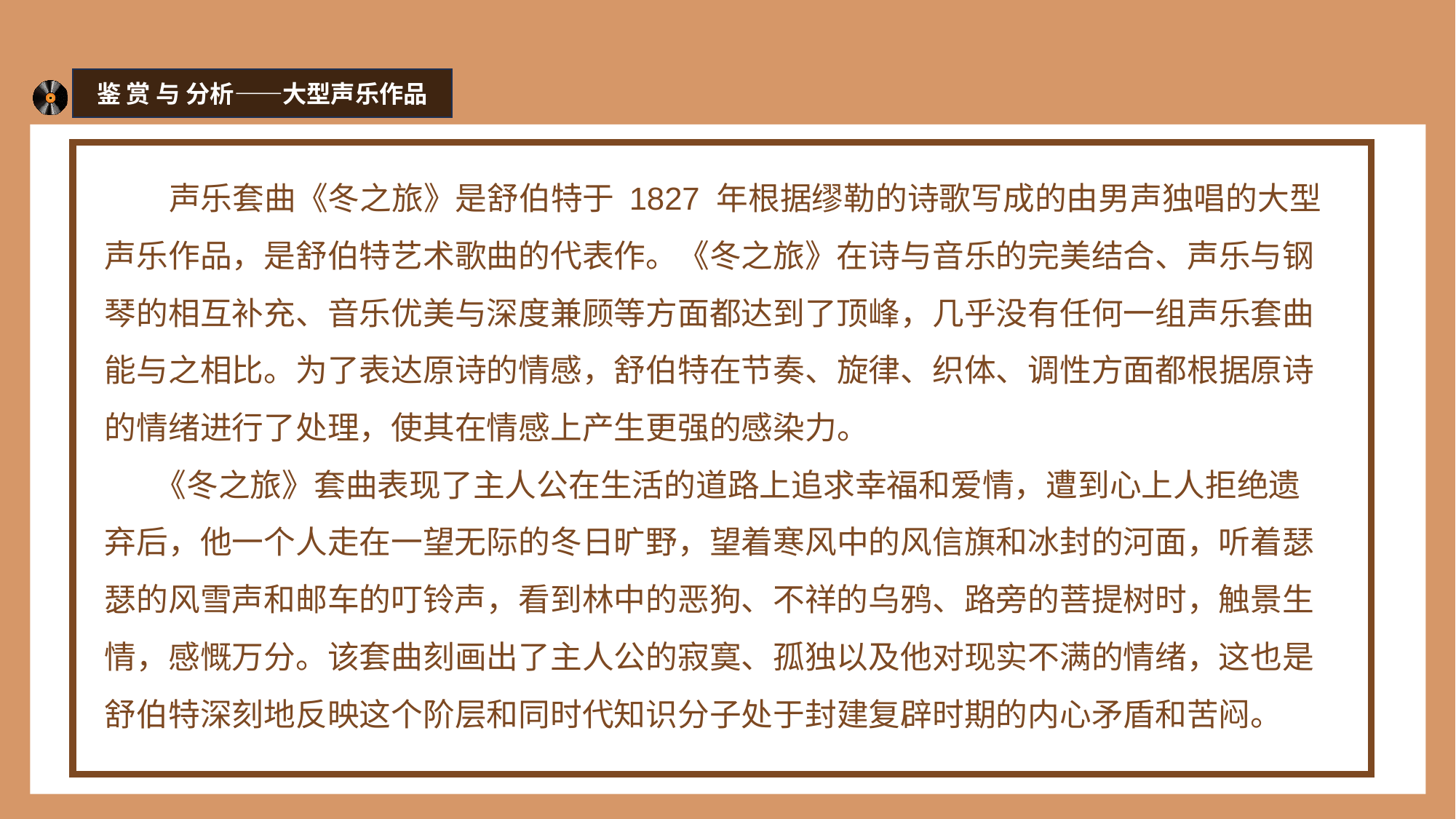

鉴 赏 与 分析——大型声乐作品

        声乐套曲《冬之旅》是舒伯特于 1827 年根据缪勒的诗歌写成的由男声独唱的大型声乐作品，是舒伯特艺术歌曲的代表作。《冬之旅》在诗与音乐的完美结合、声乐与钢琴的相互补充、音乐优美与深度兼顾等方面都达到了顶峰，几乎没有任何一组声乐套曲能与之相比。为了表达原诗的情感，舒伯特在节奏、旋律、织体、调性方面都根据原诗的情绪进行了处理，使其在情感上产生更强的感染力。
      《冬之旅》套曲表现了主人公在生活的道路上追求幸福和爱情，遭到心上人拒绝遗弃后，他一个人走在一望无际的冬日旷野，望着寒风中的风信旗和冰封的河面，听着瑟瑟的风雪声和邮车的叮铃声，看到林中的恶狗、不祥的乌鸦、路旁的菩提树时，触景生情，感慨万分。该套曲刻画出了主人公的寂寞、孤独以及他对现实不满的情绪，这也是舒伯特深刻地反映这个阶层和同时代知识分子处于封建复辟时期的内心矛盾和苦闷。